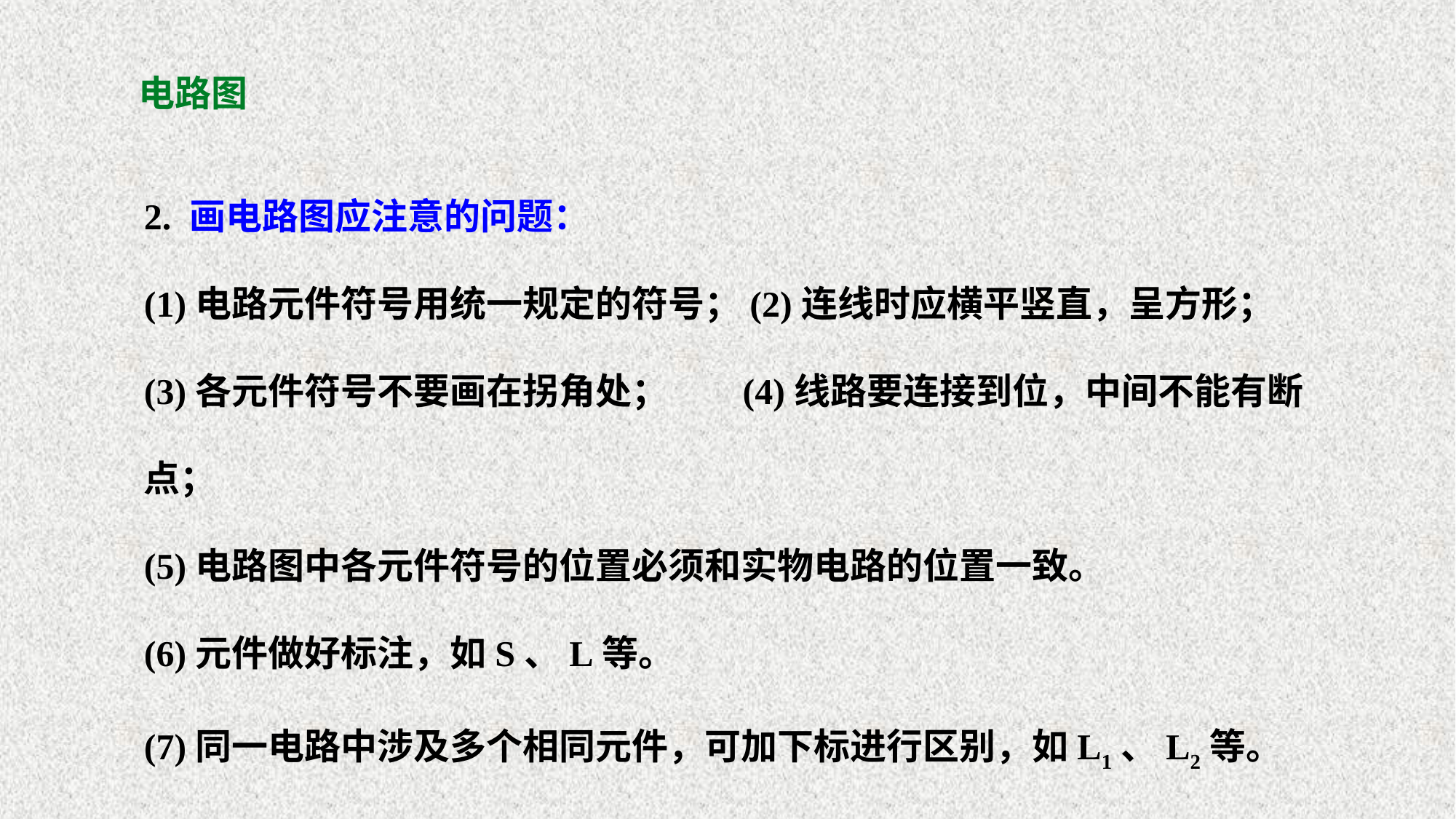

# 电路图
2. 画电路图应注意的问题：
(1)电路元件符号用统一规定的符号；(2)连线时应横平竖直，呈方形；
(3)各元件符号不要画在拐角处；        (4)线路要连接到位，中间不能有断点；
(5)电路图中各元件符号的位置必须和实物电路的位置一致。
(6)元件做好标注，如S、L等。
(7)同一电路中涉及多个相同元件，可加下标进行区别，如L1、L2等。